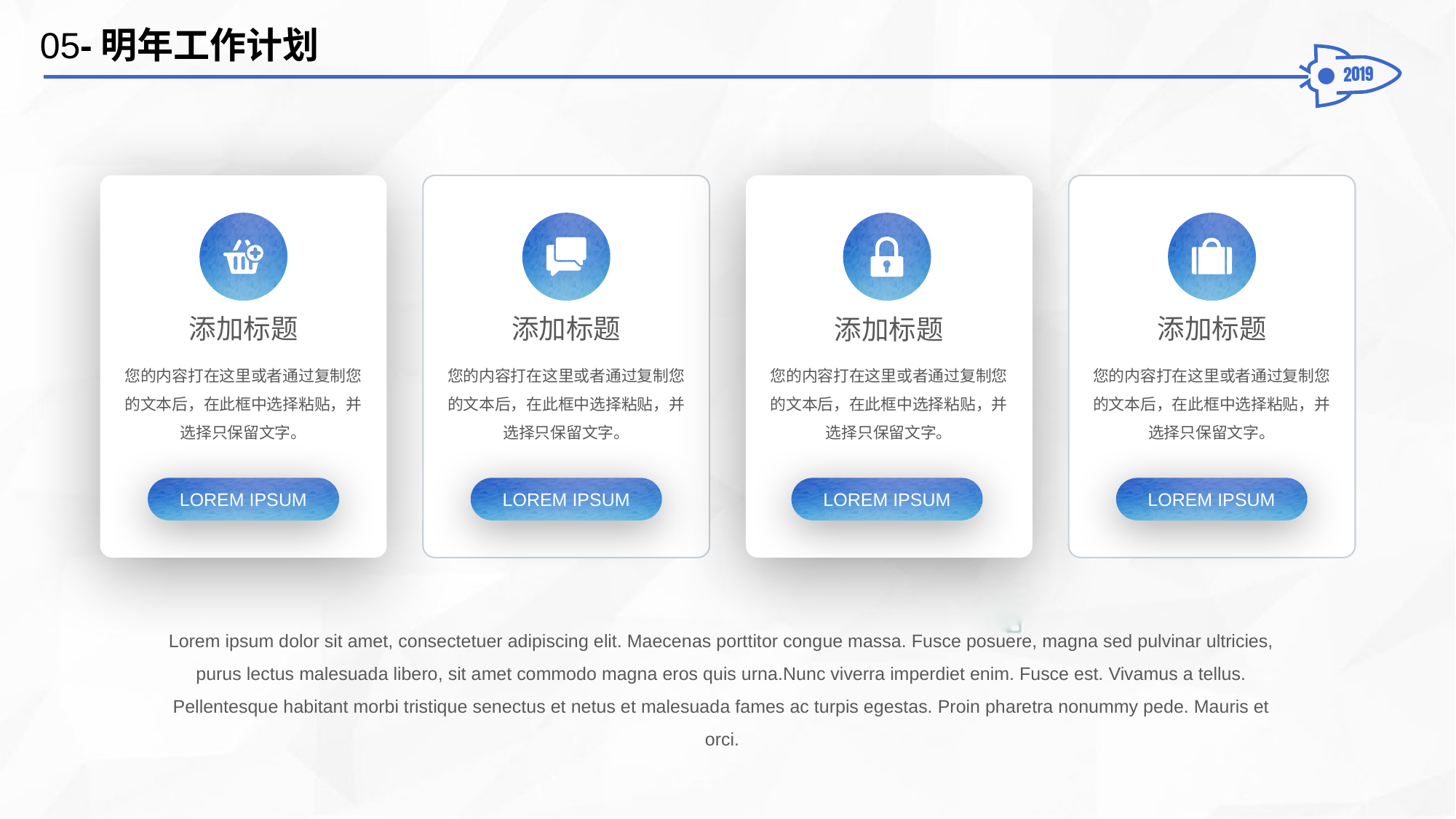

05-明年工作计划

添加标题
您的内容打在这里或者通过复制您的文本后，在此框中选择粘贴，并选择只保留文字。

LOREM IPSUM

添加标题
您的内容打在这里或者通过复制您的文本后，在此框中选择粘贴，并选择只保留文字。

LOREM IPSUM

添加标题
您的内容打在这里或者通过复制您的文本后，在此框中选择粘贴，并选择只保留文字。

LOREM IPSUM

添加标题
您的内容打在这里或者通过复制您的文本后，在此框中选择粘贴，并选择只保留文字。

LOREM IPSUM
Lorem ipsum dolor sit amet, consectetuer adipiscing elit. Maecenas porttitor congue massa. Fusce posuere, magna sed pulvinar ultricies, purus lectus malesuada libero, sit amet commodo magna eros quis urna.Nunc viverra imperdiet enim. Fusce est. Vivamus a tellus.
Pellentesque habitant morbi tristique senectus et netus et malesuada fames ac turpis egestas. Proin pharetra nonummy pede. Mauris et orci.